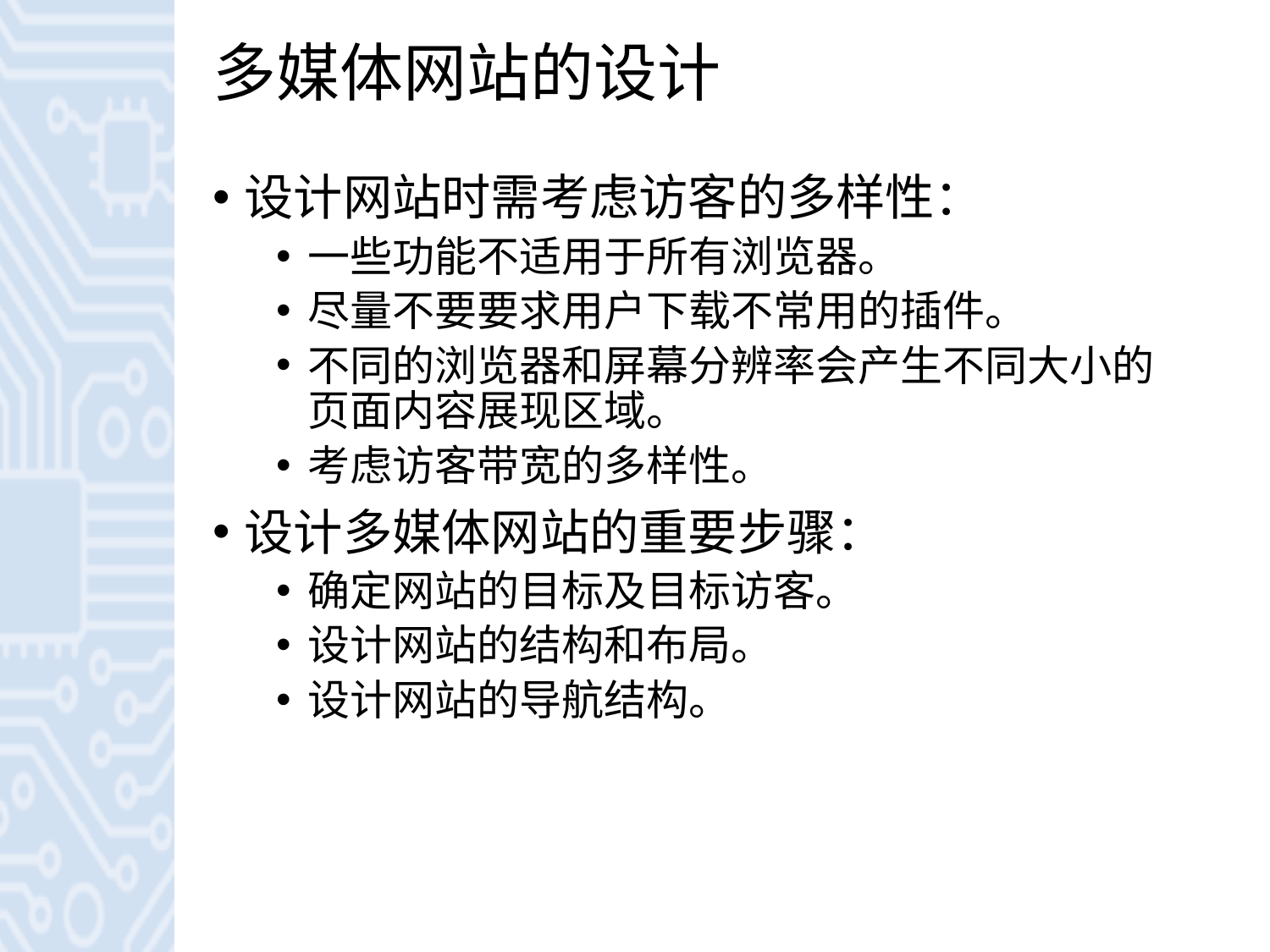

# 多媒体网站的设计
设计网站时需考虑访客的多样性：
一些功能不适用于所有浏览器。
尽量不要要求用户下载不常用的插件。
不同的浏览器和屏幕分辨率会产生不同大小的页面内容展现区域。
考虑访客带宽的多样性。
设计多媒体网站的重要步骤：
确定网站的目标及目标访客。
设计网站的结构和布局。
设计网站的导航结构。